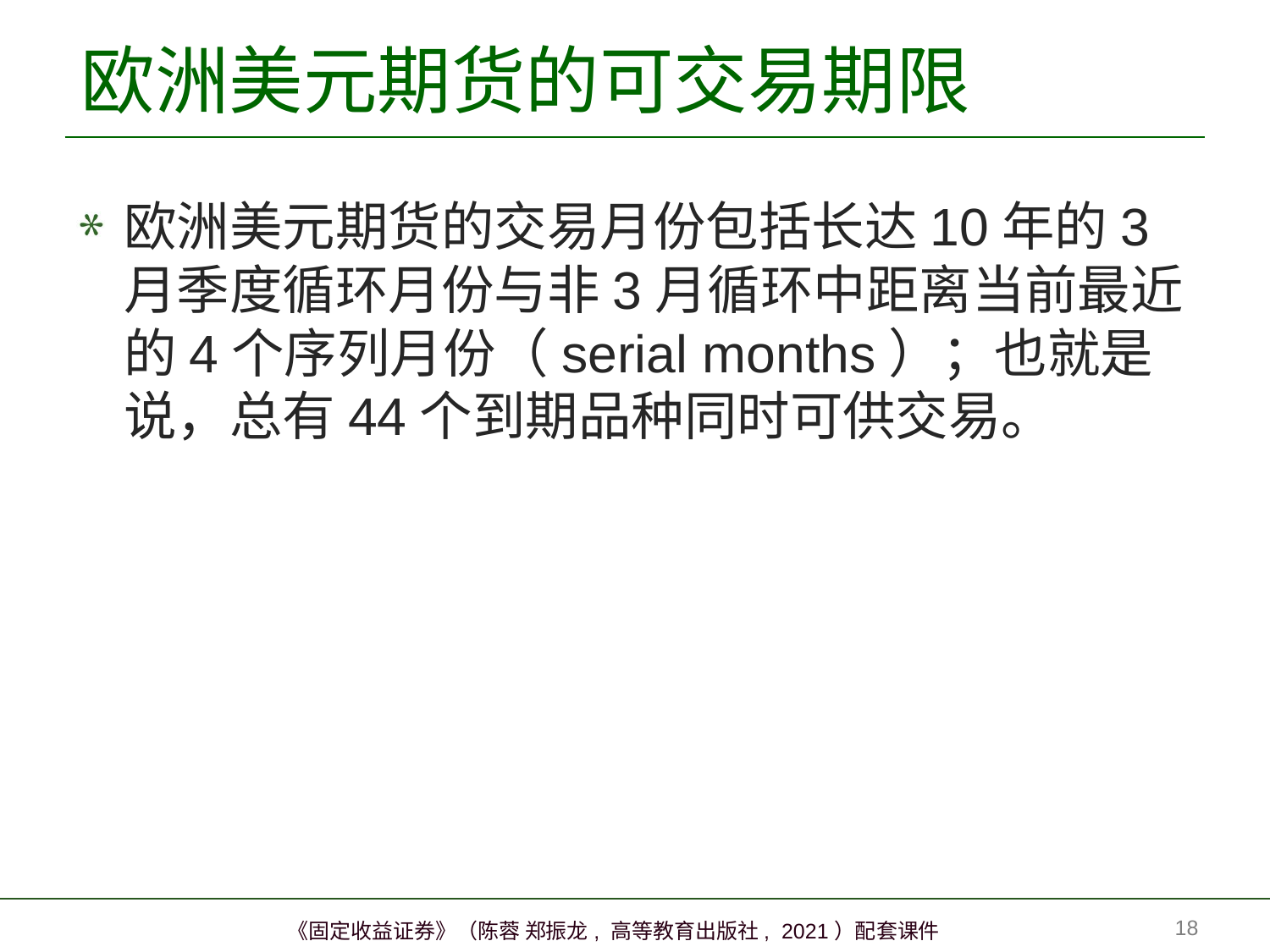

# 欧洲美元期货的可交易期限
欧洲美元期货的交易月份包括长达10年的3月季度循环月份与非3月循环中距离当前最近的4个序列月份（serial months）；也就是说，总有44个到期品种同时可供交易。
18